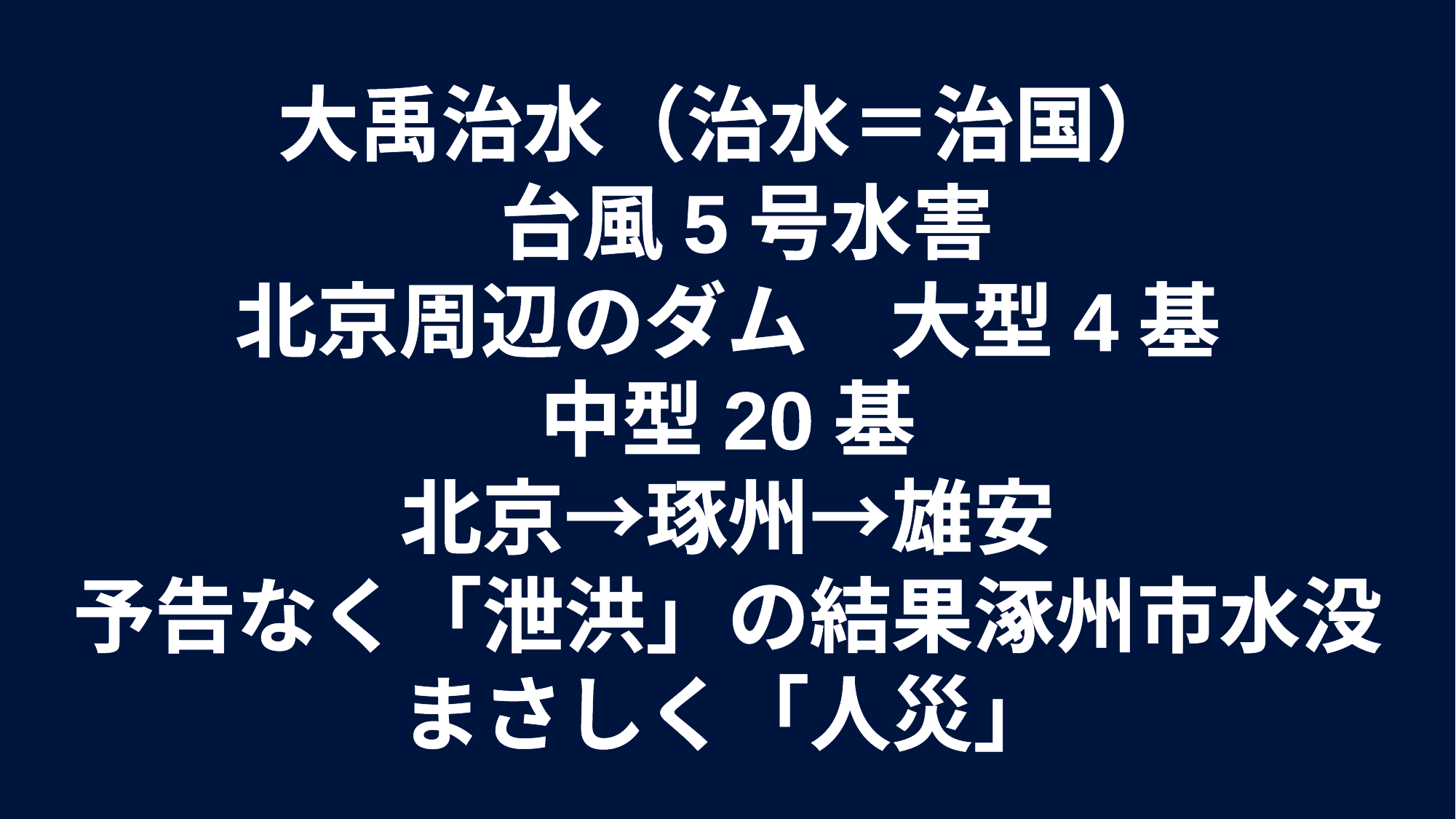

大禹治水（治水＝治国）
 台風5号水害
北京周辺のダム　大型4基
中型20基
北京→琢州→雄安
予告なく「泄洪」の結果涿州市水没
まさしく「人災」